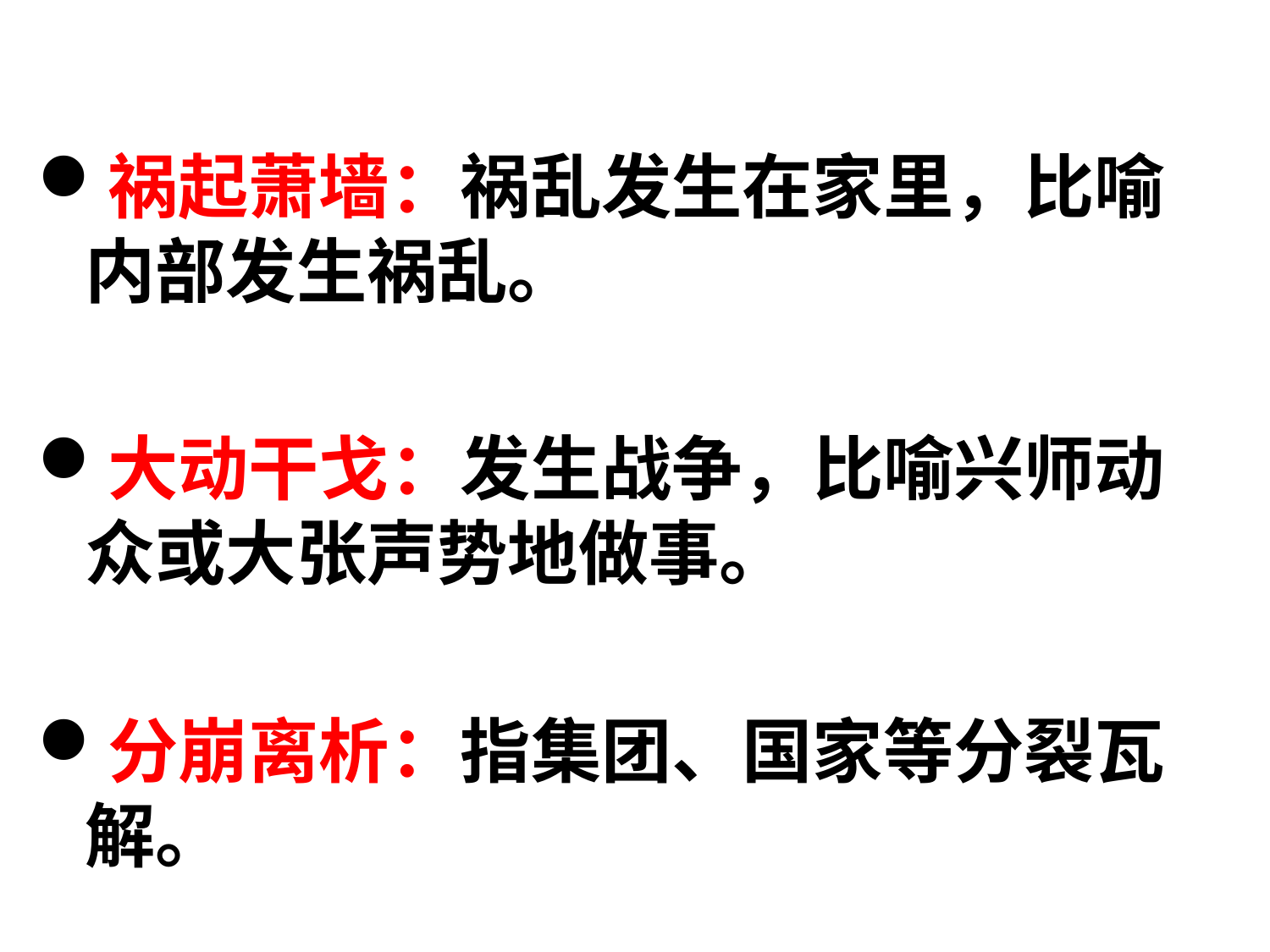

祸起萧墙：祸乱发生在家里，比喻内部发生祸乱。

大动干戈：发生战争，比喻兴师动众或大张声势地做事。

分崩离析：指集团、国家等分裂瓦解。